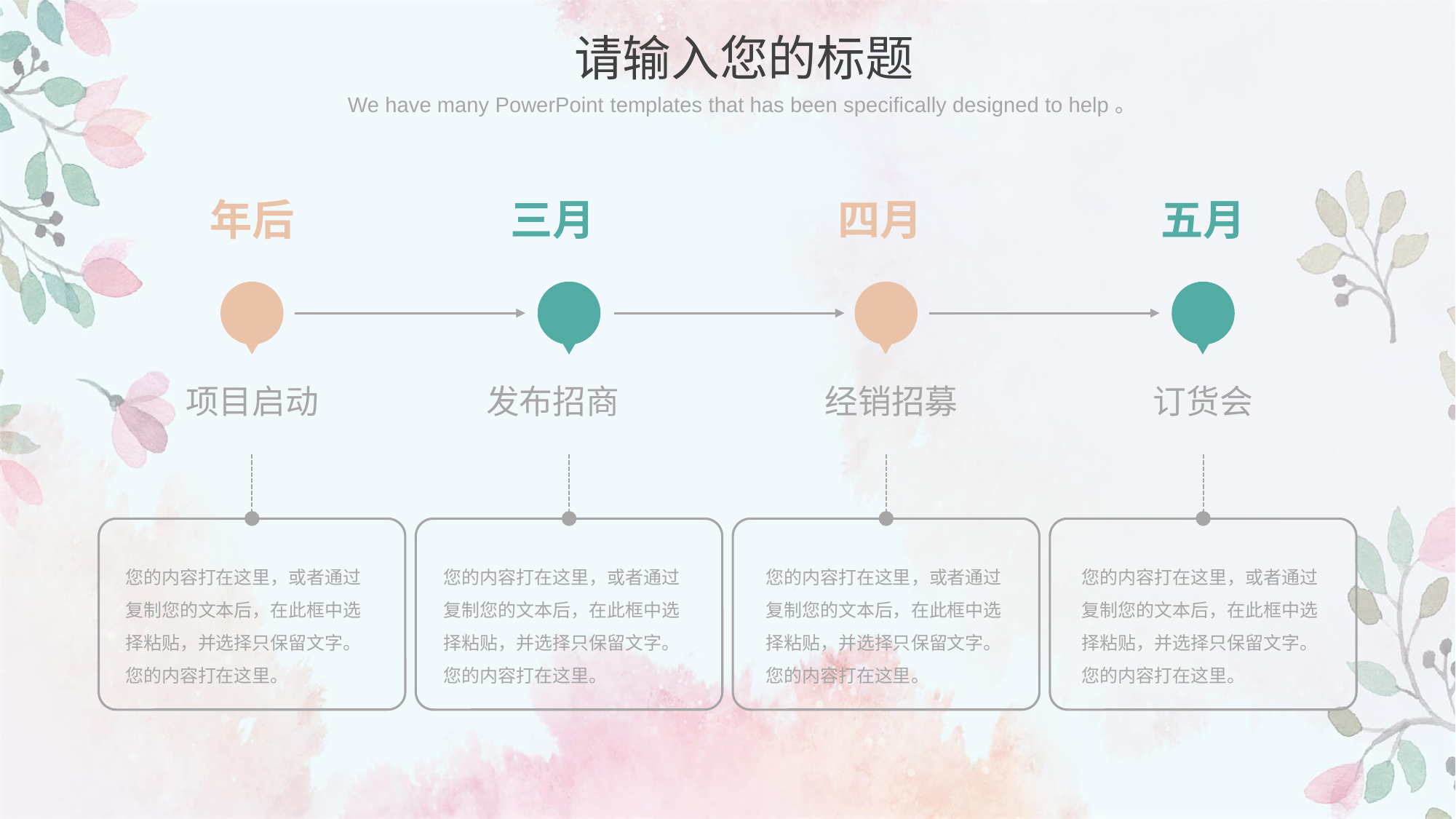

请输入您的标题
We have many PowerPoint templates that has been specifically designed to help。
年后
三月
四月
五月

项目启动
发布招商
经销招募
订货会

您的内容打在这里，或者通过复制您的文本后，在此框中选择粘贴，并选择只保留文字。您的内容打在这里。
您的内容打在这里，或者通过复制您的文本后，在此框中选择粘贴，并选择只保留文字。您的内容打在这里。
您的内容打在这里，或者通过复制您的文本后，在此框中选择粘贴，并选择只保留文字。您的内容打在这里。
您的内容打在这里，或者通过复制您的文本后，在此框中选择粘贴，并选择只保留文字。您的内容打在这里。